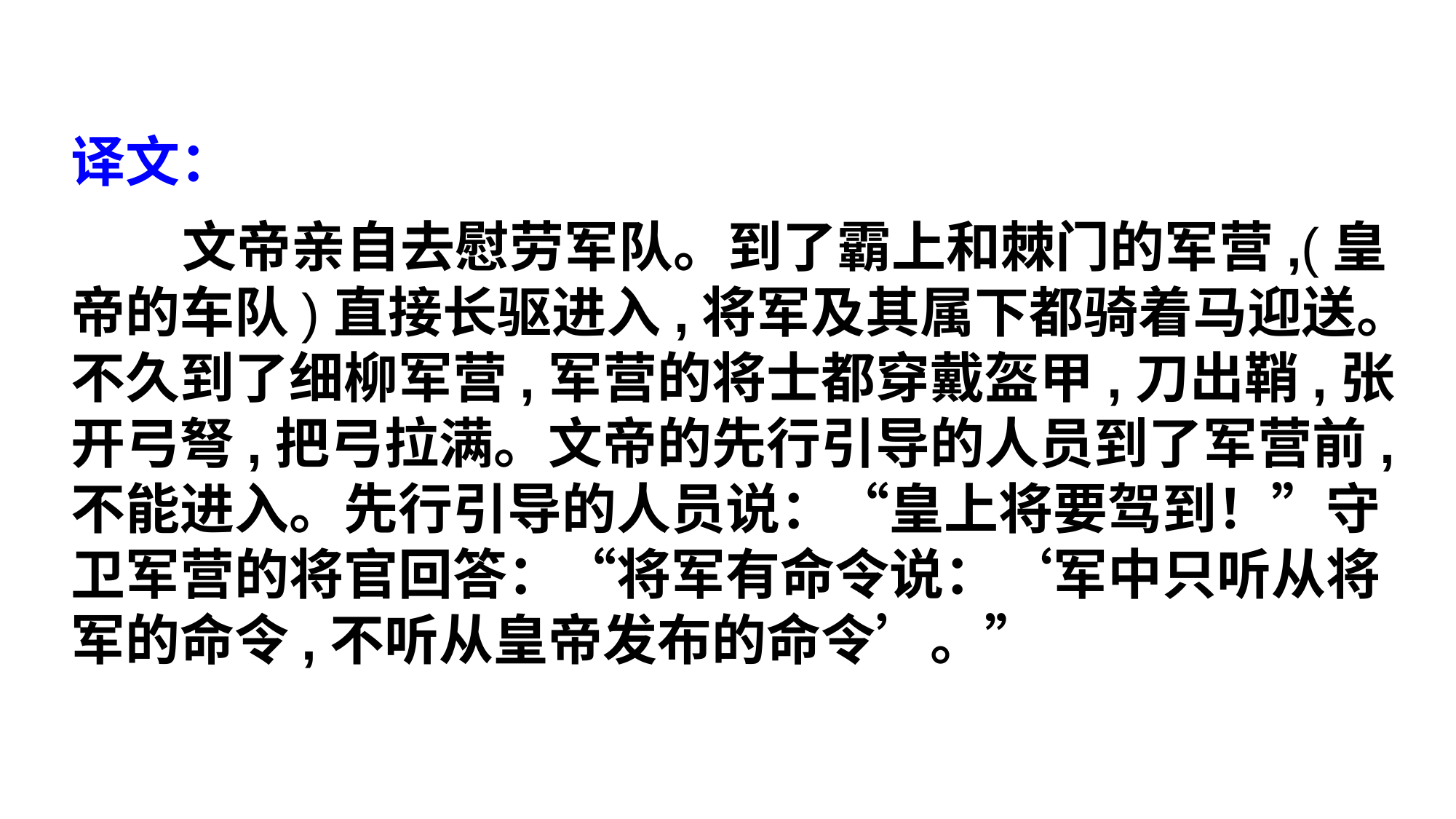

译文：
 文帝亲自去慰劳军队。到了霸上和棘门的军营,(皇帝的车队)直接长驱进入,将军及其属下都骑着马迎送。不久到了细柳军营,军营的将士都穿戴盔甲,刀出鞘,张开弓弩,把弓拉满。文帝的先行引导的人员到了军营前,不能进入。先行引导的人员说：“皇上将要驾到！”守卫军营的将官回答：“将军有命令说：‘军中只听从将军的命令,不听从皇帝发布的命令’。”